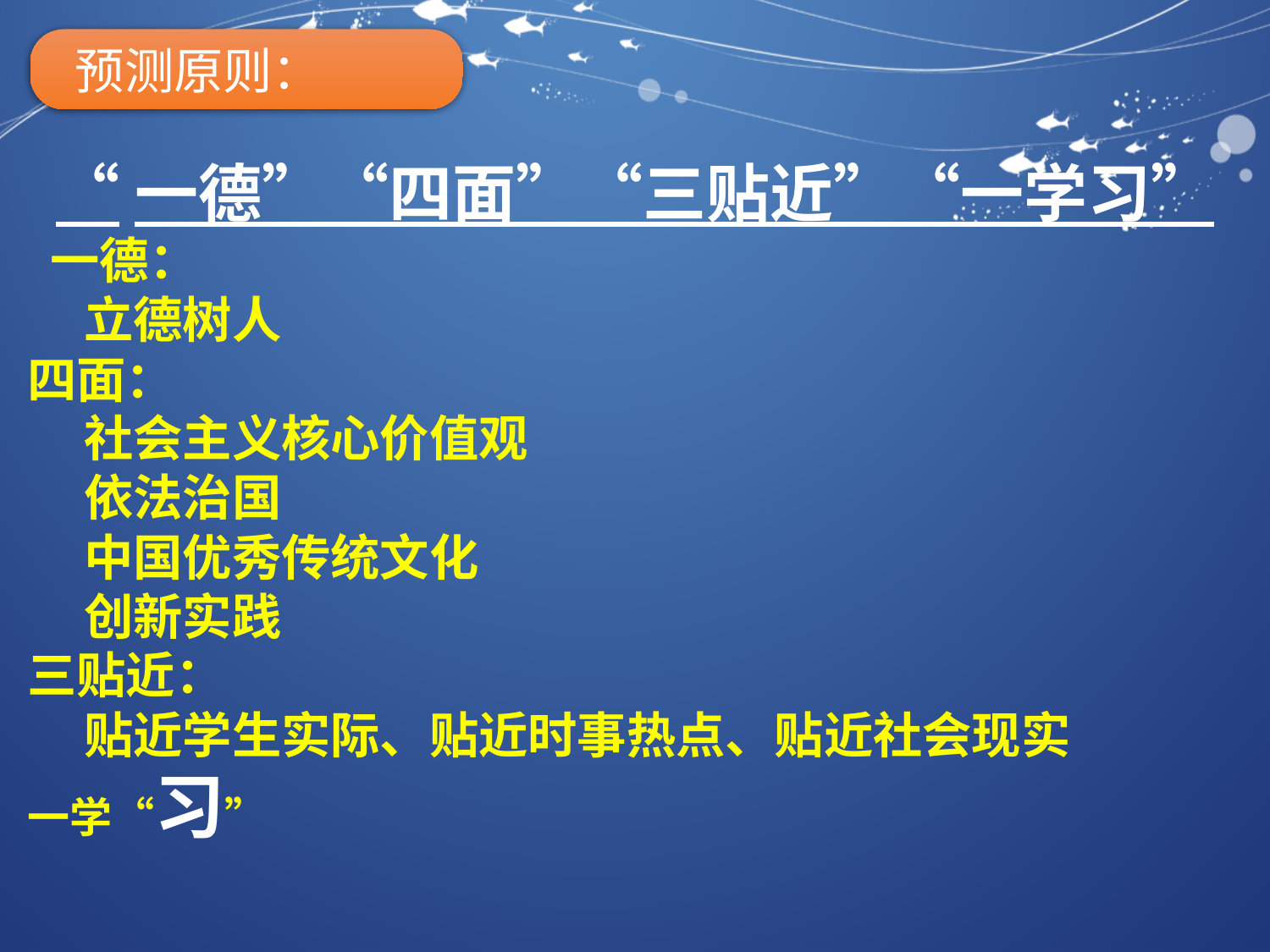

预测原则：
“一德”“四面”“三贴近”“一学习”
 一德：
    立德树人
四面：
    社会主义核心价值观
    依法治国
    中国优秀传统文化
    创新实践
三贴近：
    贴近学生实际、贴近时事热点、贴近社会现实
一学“习”